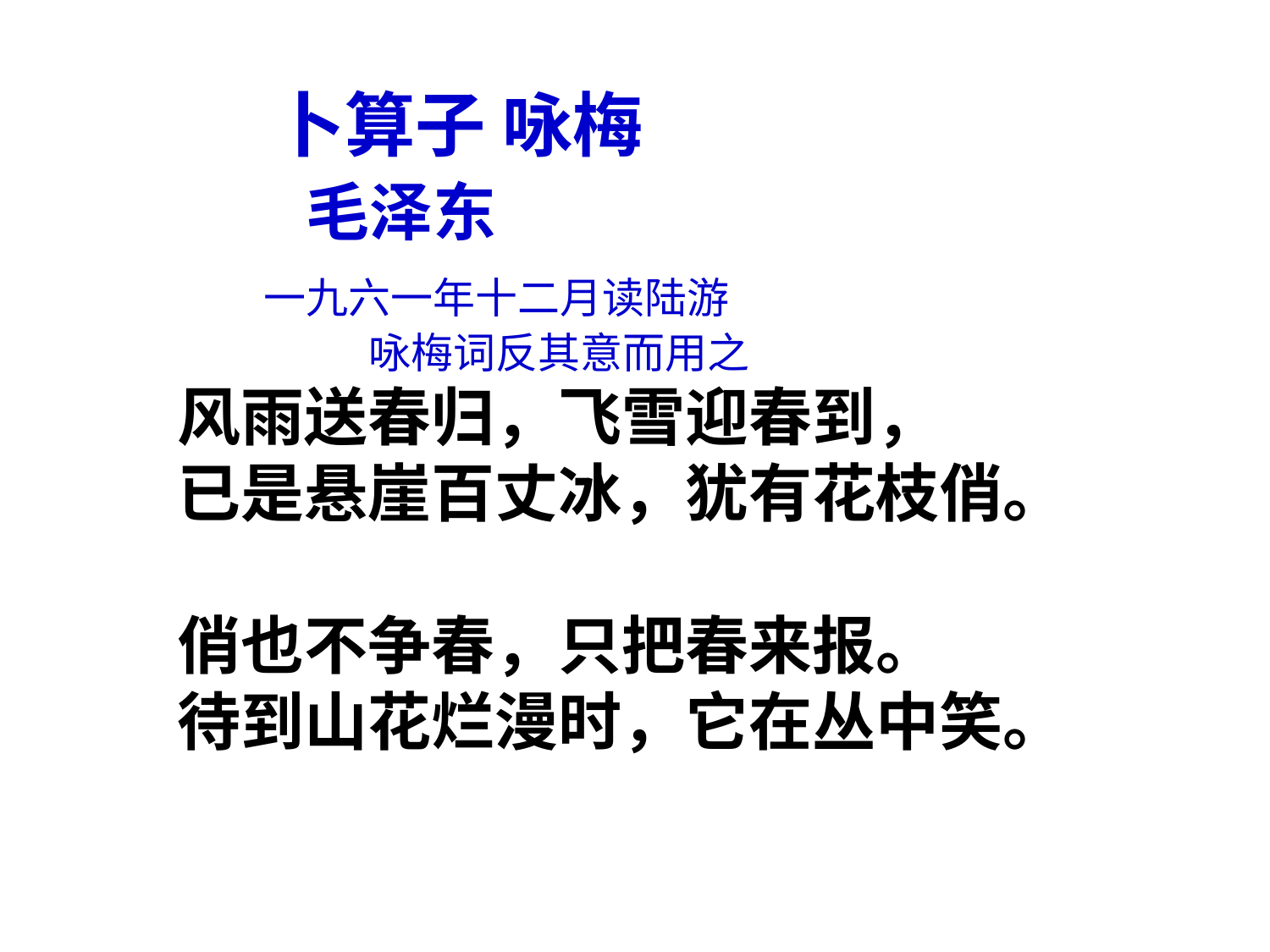

卜算子 咏梅
        毛泽东
      一九六一年十二月读陆游
                   咏梅词反其意而用之
风雨送春归，飞雪迎春到，
已是悬崖百丈冰，犹有花枝俏。

俏也不争春，只把春来报。
待到山花烂漫时，它在丛中笑。